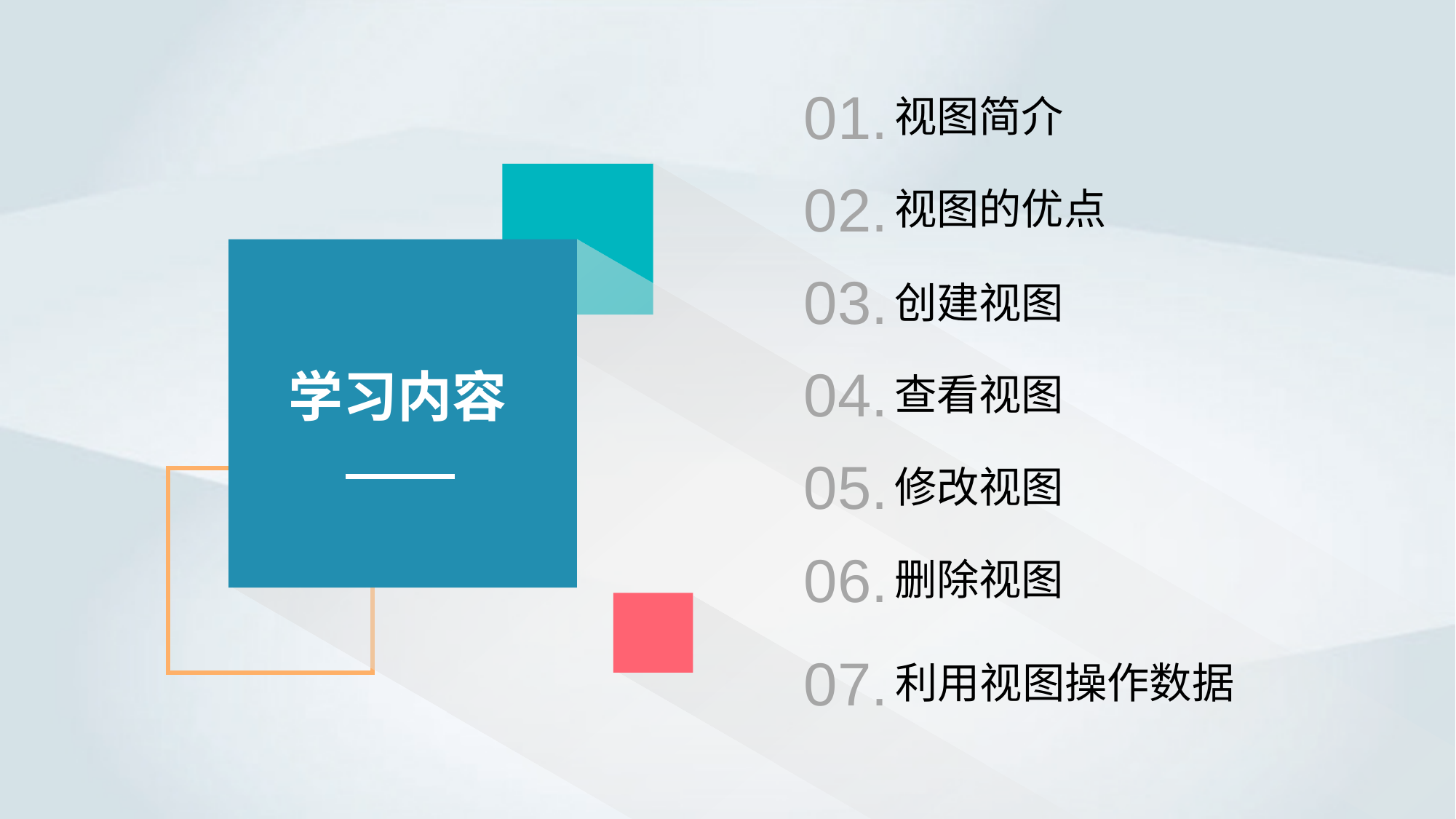

01.
视图简介

02.
视图的优点

03.
创建视图
04.
查看视图
学习内容
05.
修改视图

06.
删除视图

07.
利用视图操作数据